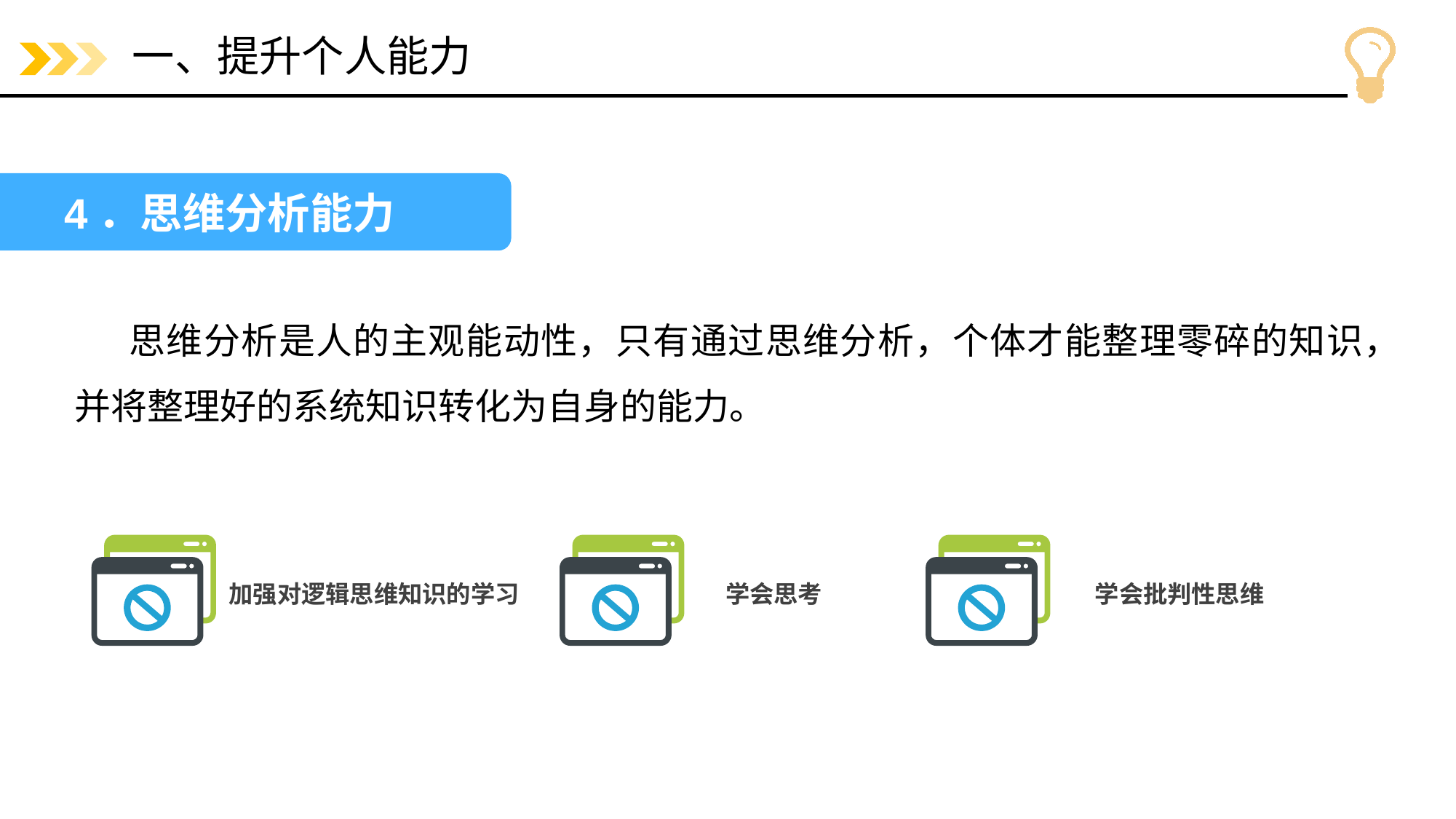

14
# 一、提升个人能力
4．思维分析能力
思维分析是人的主观能动性，只有通过思维分析，个体才能整理零碎的知识，并将整理好的系统知识转化为自身的能力。

加强对逻辑思维知识的学习
学会思考
学会批判性思维